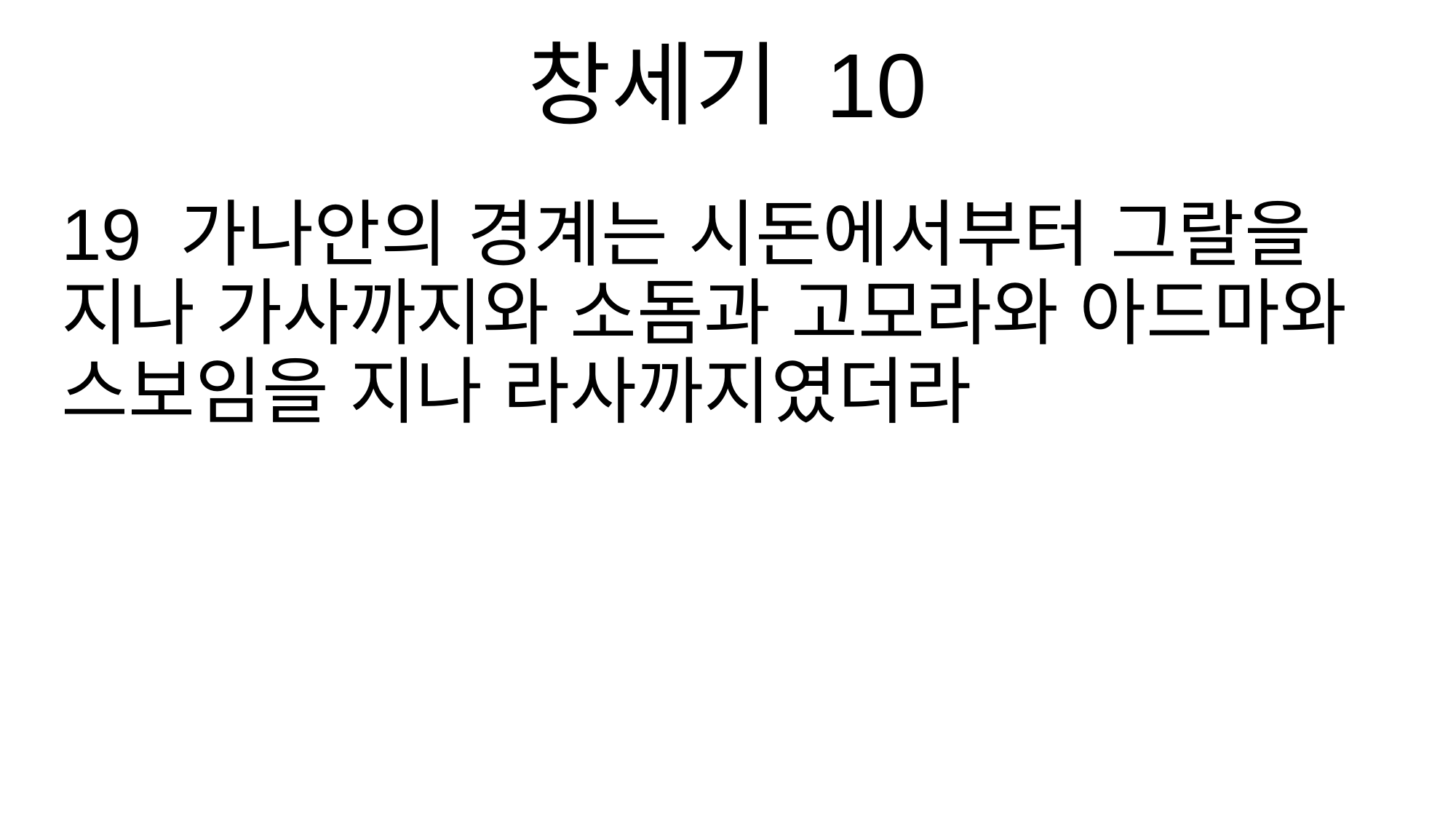

창세기 10
19 가나안의 경계는 시돈에서부터 그랄을 지나 가사까지와 소돔과 고모라와 아드마와 스보임을 지나 라사까지였더라